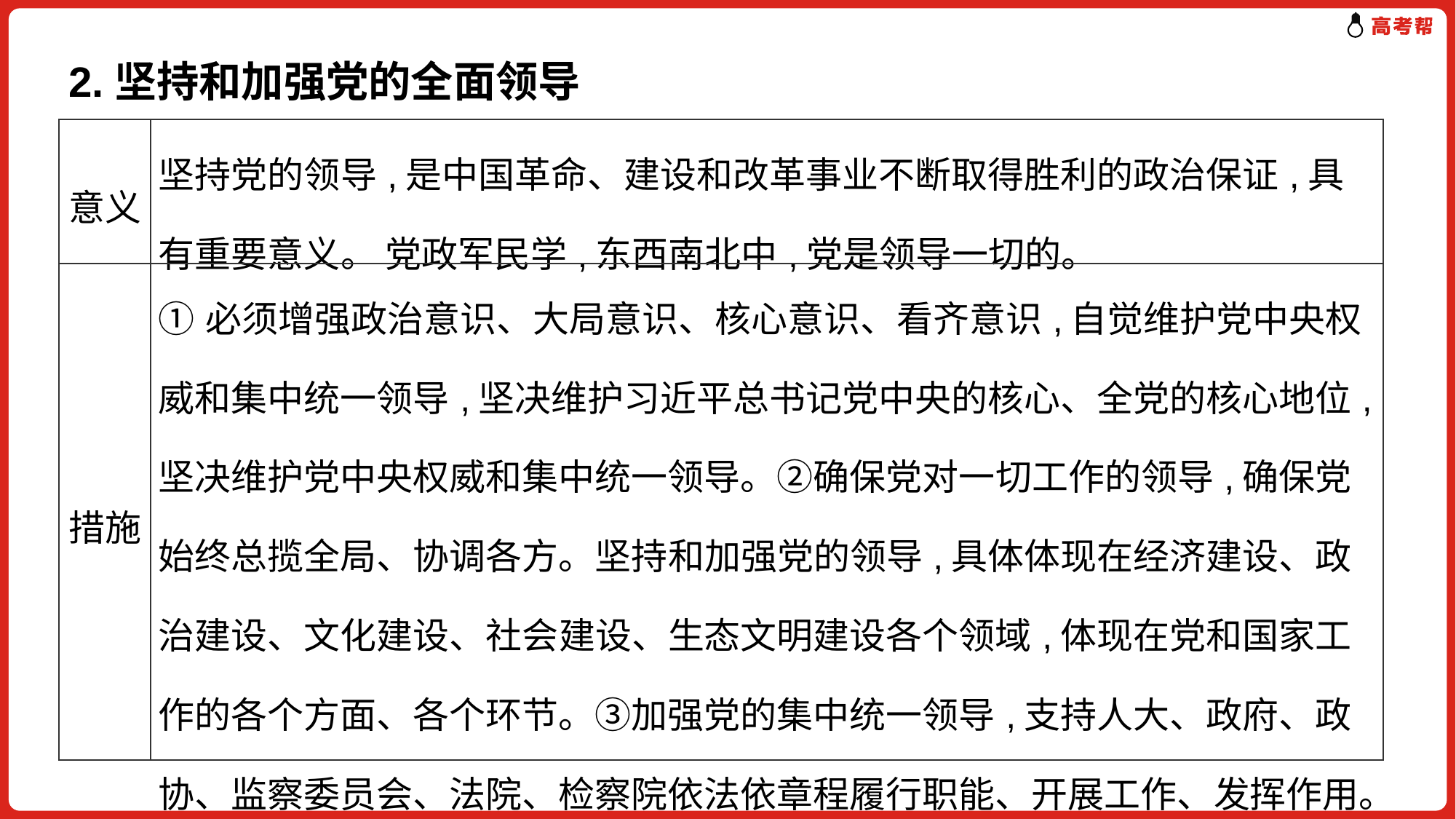

2.坚持和加强党的全面领导
| 意义 | 坚持党的领导,是中国革命、建设和改革事业不断取得胜利的政治保证,具有重要意义。 党政军民学,东西南北中,党是领导一切的。 |
| --- | --- |
| 措施 | ①必须增强政治意识、大局意识、核心意识、看齐意识,自觉维护党中央权威和集中统一领导,坚决维护习近平总书记党中央的核心、全党的核心地位,坚决维护党中央权威和集中统一领导。②确保党对一切工作的领导,确保党始终总揽全局、协调各方。坚持和加强党的领导,具体体现在经济建设、政治建设、文化建设、社会建设、生态文明建设各个领域,体现在党和国家工作的各个方面、各个环节。③加强党的集中统一领导,支持人大、政府、政协、监察委员会、法院、检察院依法依章程履行职能、开展工作、发挥作用。 |